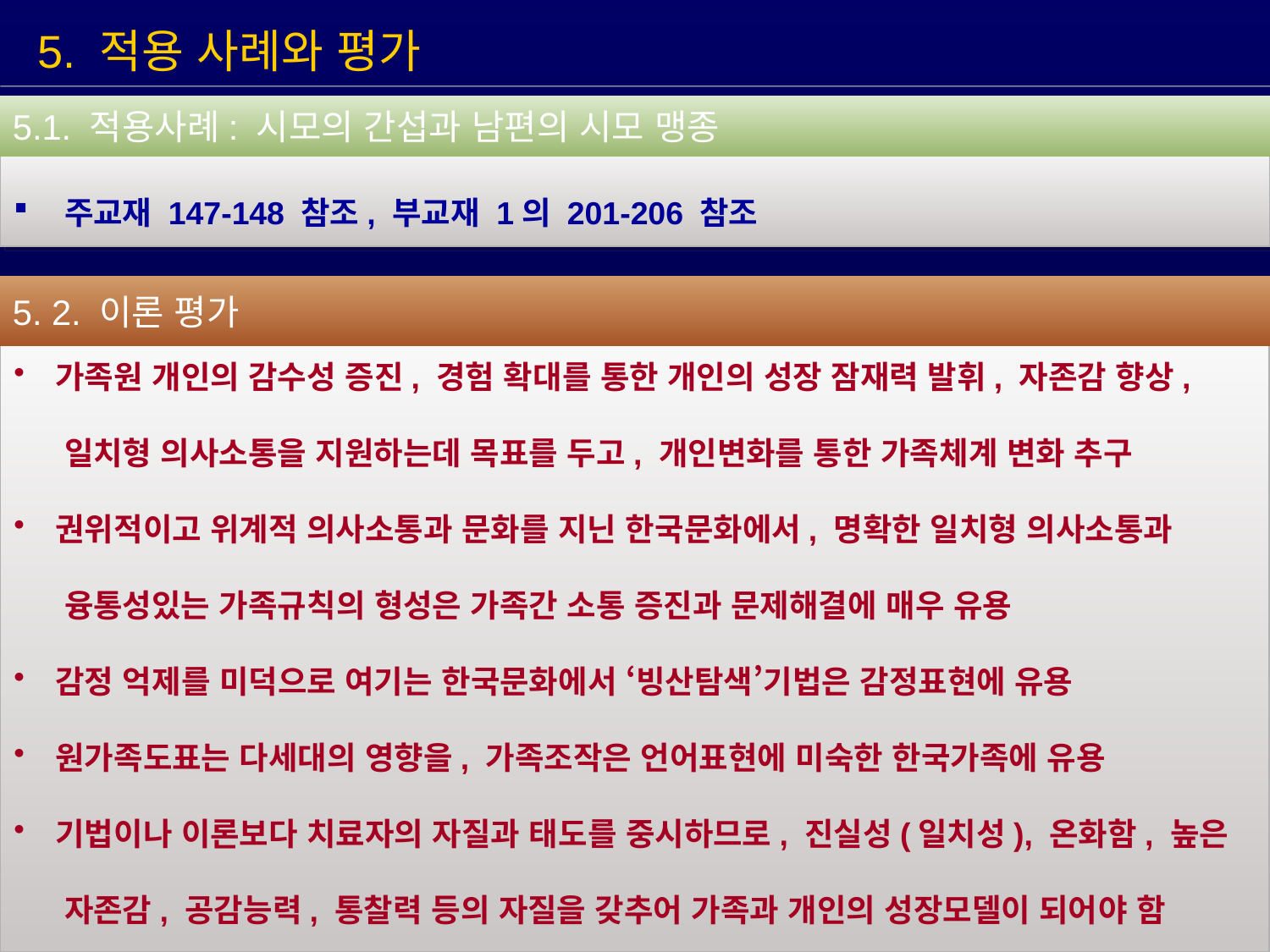

5. 적용 사례와 평가

5.1. 적용사례: 시모의 간섭과 남편의 시모 맹종

  주교재 147-148 참조, 부교재 1의 201-206 참조
5. 2. 이론 평가
 가족원 개인의 감수성 증진, 경험 확대를 통한 개인의 성장 잠재력 발휘, 자존감 향상,
  일치형 의사소통을 지원하는데 목표를 두고, 개인변화를 통한 가족체계 변화 추구
 권위적이고 위계적 의사소통과 문화를 지닌 한국문화에서, 명확한 일치형 의사소통과
  융통성있는 가족규칙의 형성은 가족간 소통 증진과 문제해결에 매우 유용
 감정 억제를 미덕으로 여기는 한국문화에서 ‘빙산탐색’기법은 감정표현에 유용
 원가족도표는 다세대의 영향을, 가족조작은 언어표현에 미숙한 한국가족에 유용
 기법이나 이론보다 치료자의 자질과 태도를 중시하므로, 진실성(일치성), 온화함, 높은
  자존감, 공감능력, 통찰력 등의 자질을 갖추어 가족과 개인의 성장모델이 되어야 함